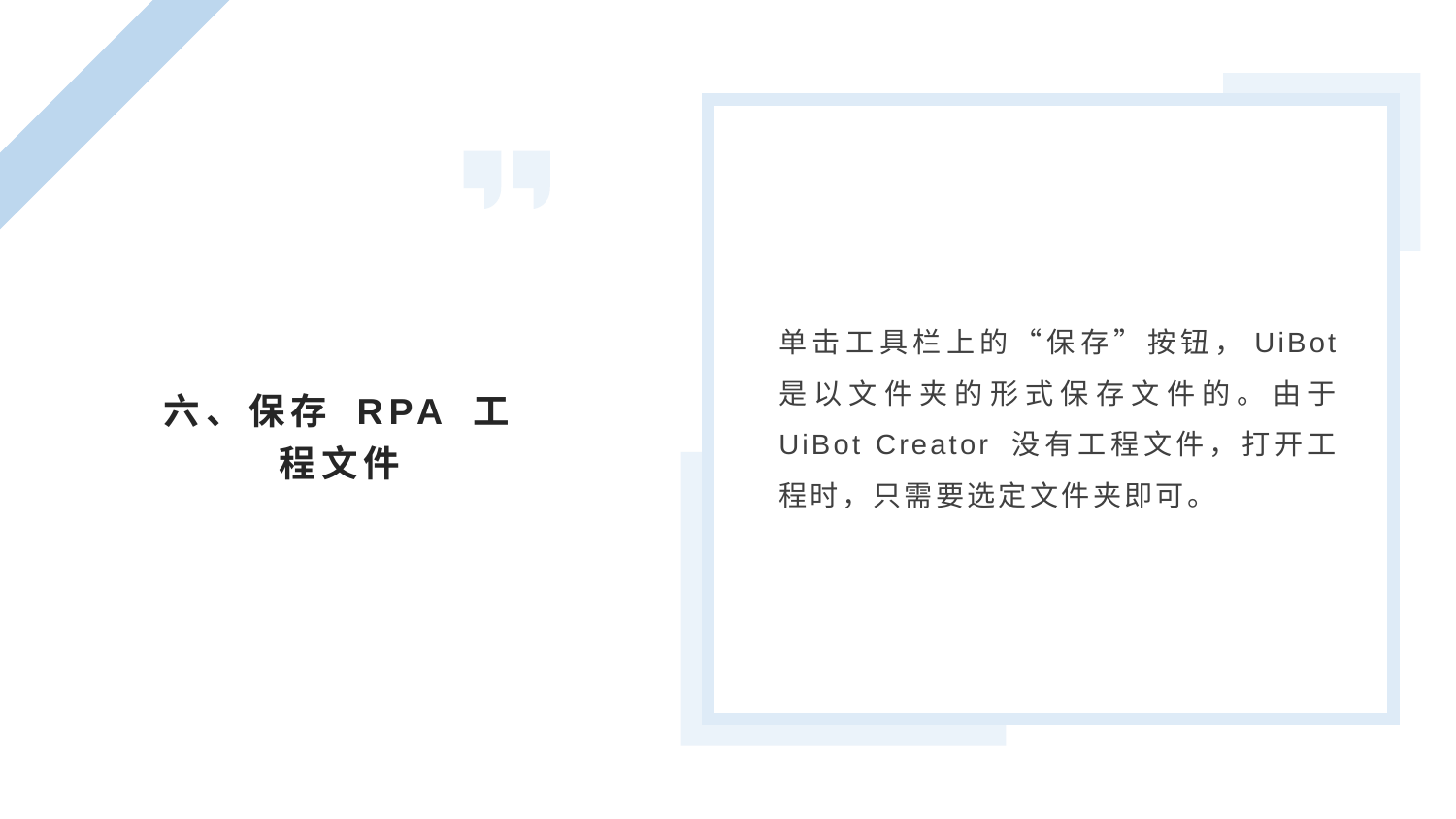

单击工具栏上的“保存”按钮，UiBot 是以文件夹的形式保存文件的。由于 UiBot Creator 没有工程文件，打开工程时，只需要选定文件夹即可。

六、保存 RPA 工程文件